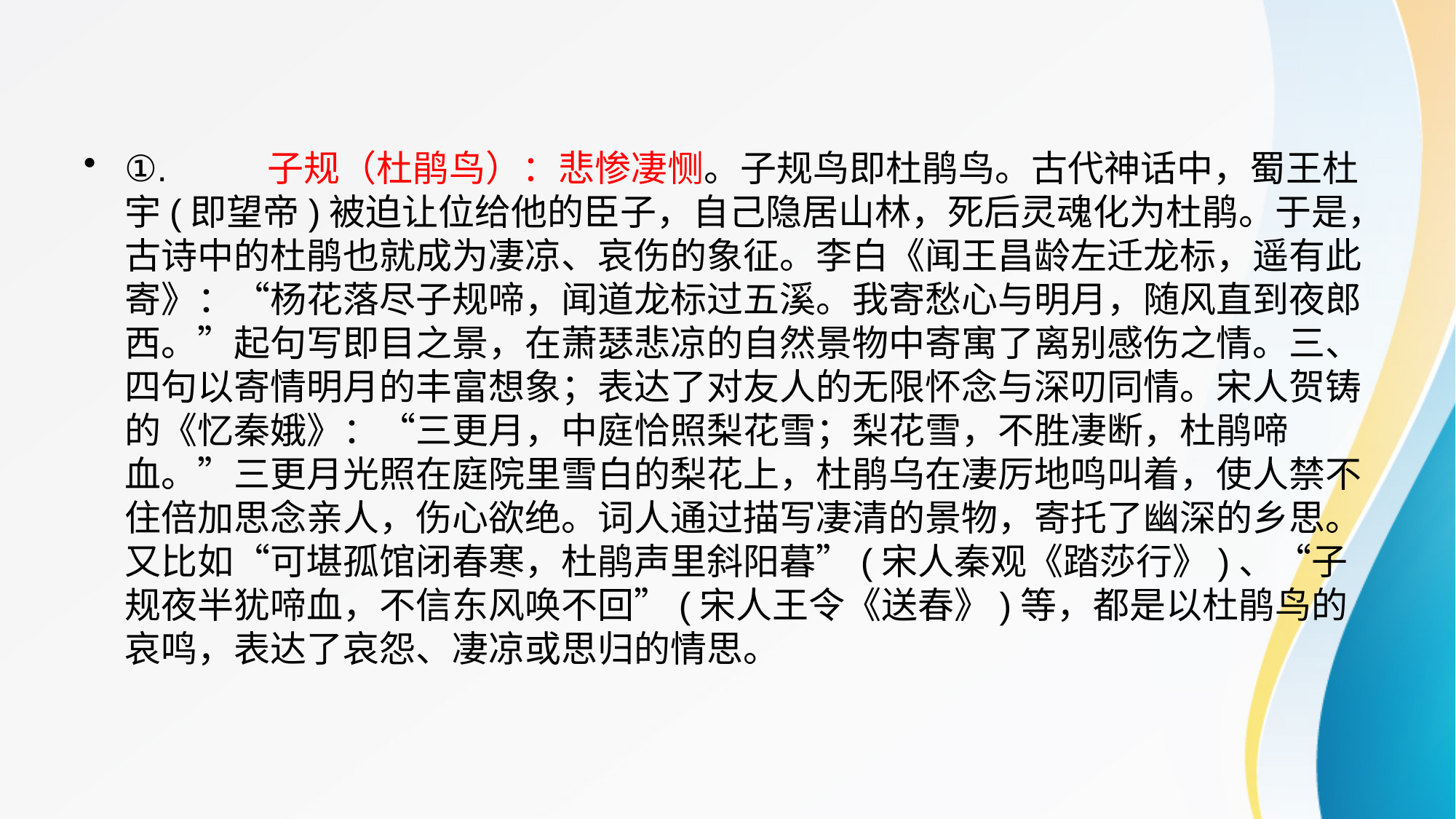

#
①.         子规（杜鹃鸟）：悲惨凄恻。子规鸟即杜鹃鸟。古代神话中，蜀王杜宇(即望帝)被迫让位给他的臣子，自己隐居山林，死后灵魂化为杜鹃。于是，古诗中的杜鹃也就成为凄凉、哀伤的象征。李白《闻王昌龄左迁龙标，遥有此寄》：“杨花落尽子规啼，闻道龙标过五溪。我寄愁心与明月，随风直到夜郎西。”起句写即目之景，在萧瑟悲凉的自然景物中寄寓了离别感伤之情。三、四句以寄情明月的丰富想象；表达了对友人的无限怀念与深叨同情。宋人贺铸的《忆秦娥》：“三更月，中庭恰照梨花雪；梨花雪，不胜凄断，杜鹃啼血。”三更月光照在庭院里雪白的梨花上，杜鹃乌在凄厉地鸣叫着，使人禁不住倍加思念亲人，伤心欲绝。词人通过描写凄清的景物，寄托了幽深的乡思。又比如“可堪孤馆闭春寒，杜鹃声里斜阳暮”(宋人秦观《踏莎行》)、“子规夜半犹啼血，不信东风唤不回”(宋人王令《送春》)等，都是以杜鹃鸟的哀鸣，表达了哀怨、凄凉或思归的情思。